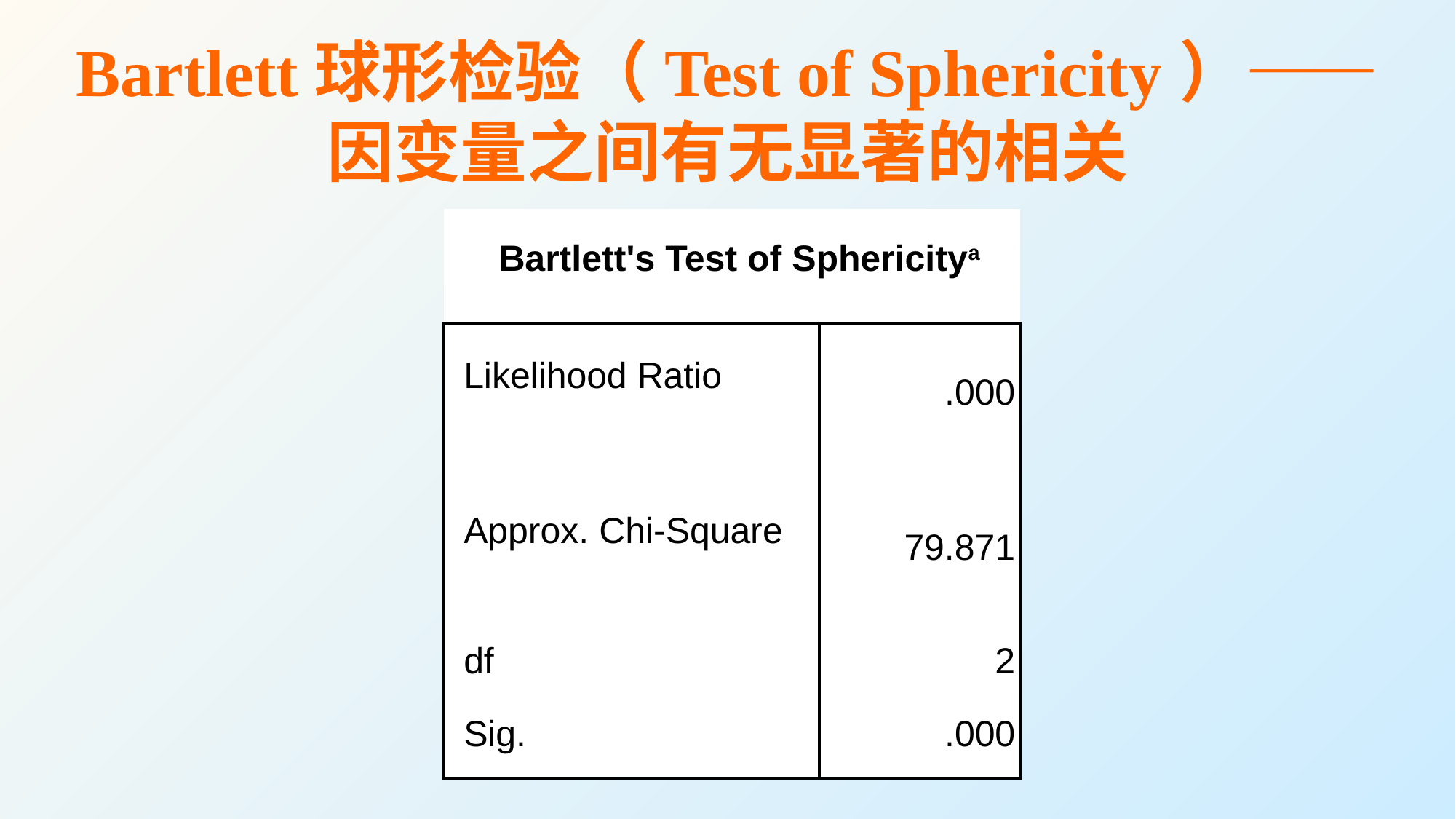

# Bartlett球形检验（Test of Sphericity）——因变量之间有无显著的相关
| Bartlett's Test of Sphericitya |  |
| --- | --- |
| Likelihood Ratio | .000 |
| Approx. Chi-Square | 79.871 |
| df | 2 |
| Sig. | .000 |